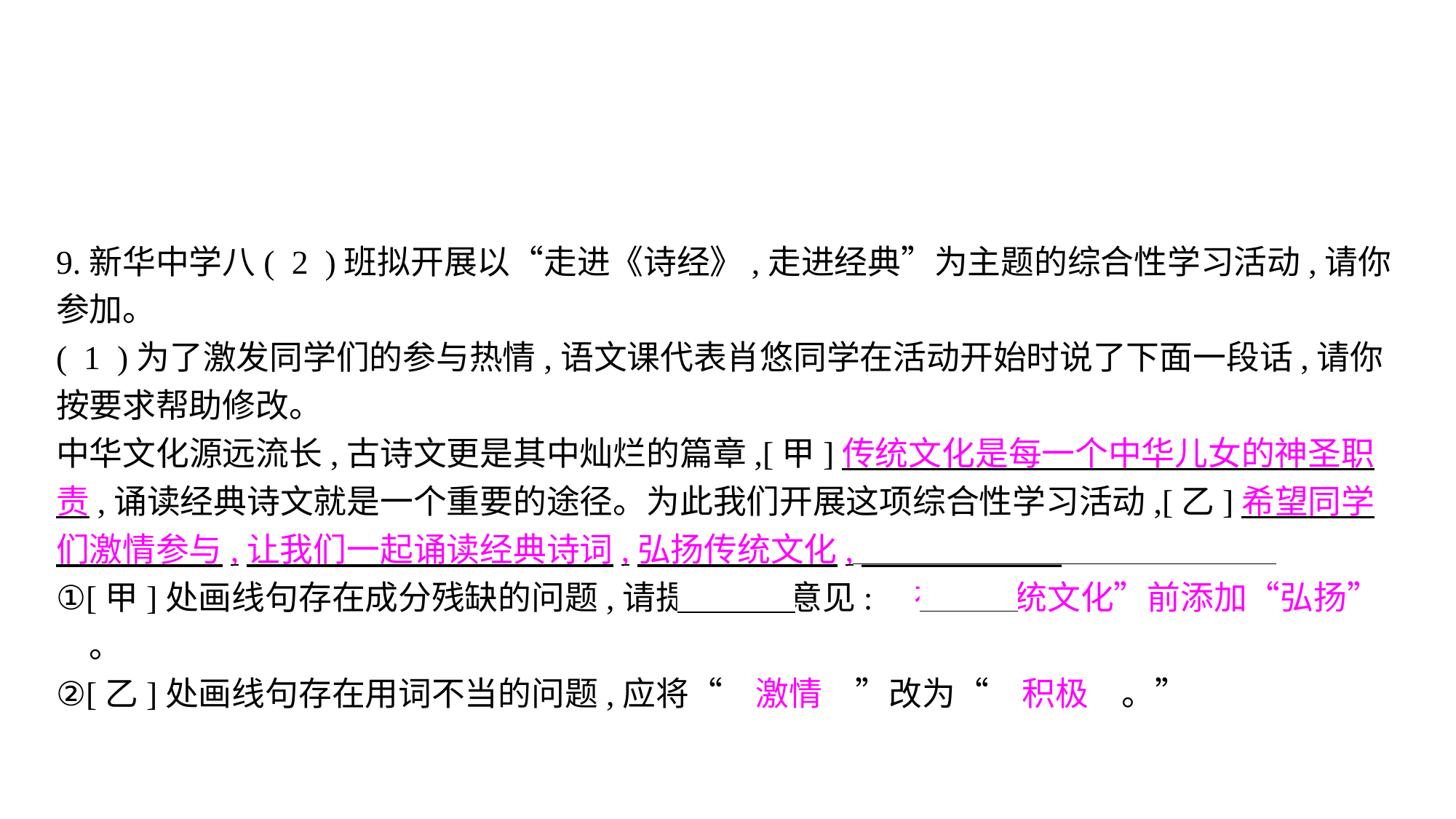

9.新华中学八(  2  )班拟开展以“走进《诗经》,走进经典”为主题的综合性学习活动,请你参加。
(  1  )为了激发同学们的参与热情,语文课代表肖悠同学在活动开始时说了下面一段话,请你按要求帮助修改。
中华文化源远流长,古诗文更是其中灿烂的篇章,[甲]传统文化是每一个中华儿女的神圣职责,诵读经典诗文就是一个重要的途径。为此我们开展这项综合性学习活动,[乙]希望同学们激情参与,让我们一起诵读经典诗词,弘扬传统文化,丰富人文底蕴。
①[甲]处画线句存在成分残缺的问题,请提出修改意见:　在“传统文化”前添加“弘扬”　。
②[乙]处画线句存在用词不当的问题,应将“　激情　”改为“　积极　。”